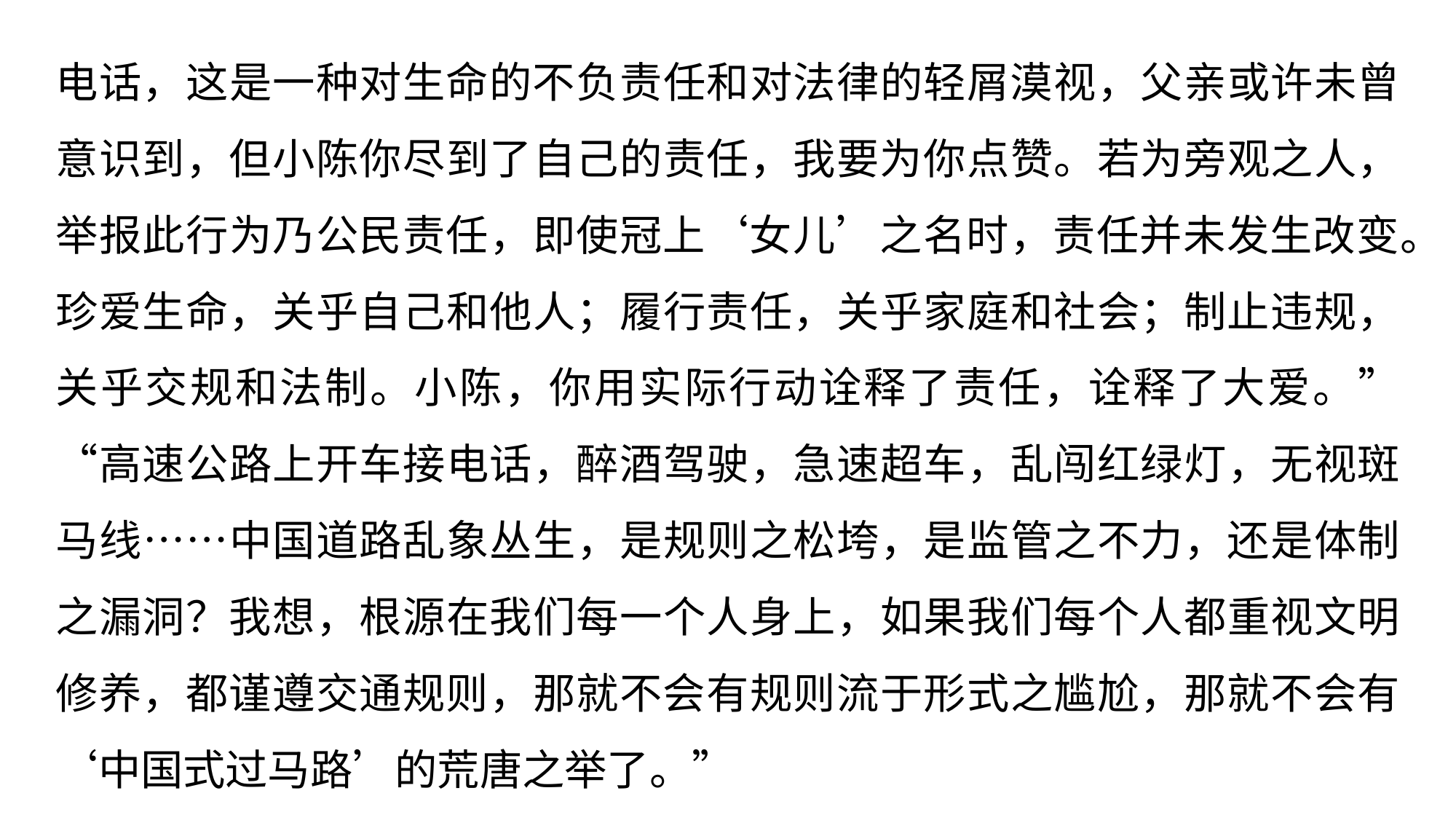

电话，这是一种对生命的不负责任和对法律的轻屑漠视，父亲或许未曾意识到，但小陈你尽到了自己的责任，我要为你点赞。若为旁观之人，举报此行为乃公民责任，即使冠上‘女儿’之名时，责任并未发生改变。珍爱生命，关乎自己和他人；履行责任，关乎家庭和社会；制止违规，关乎交规和法制。小陈，你用实际行动诠释了责任，诠释了大爱。”“高速公路上开车接电话，醉酒驾驶，急速超车，乱闯红绿灯，无视斑马线……中国道路乱象丛生，是规则之松垮，是监管之不力，还是体制之漏洞？我想，根源在我们每一个人身上，如果我们每个人都重视文明修养，都谨遵交通规则，那就不会有规则流于形式之尴尬，那就不会有‘中国式过马路’的荒唐之举了。”